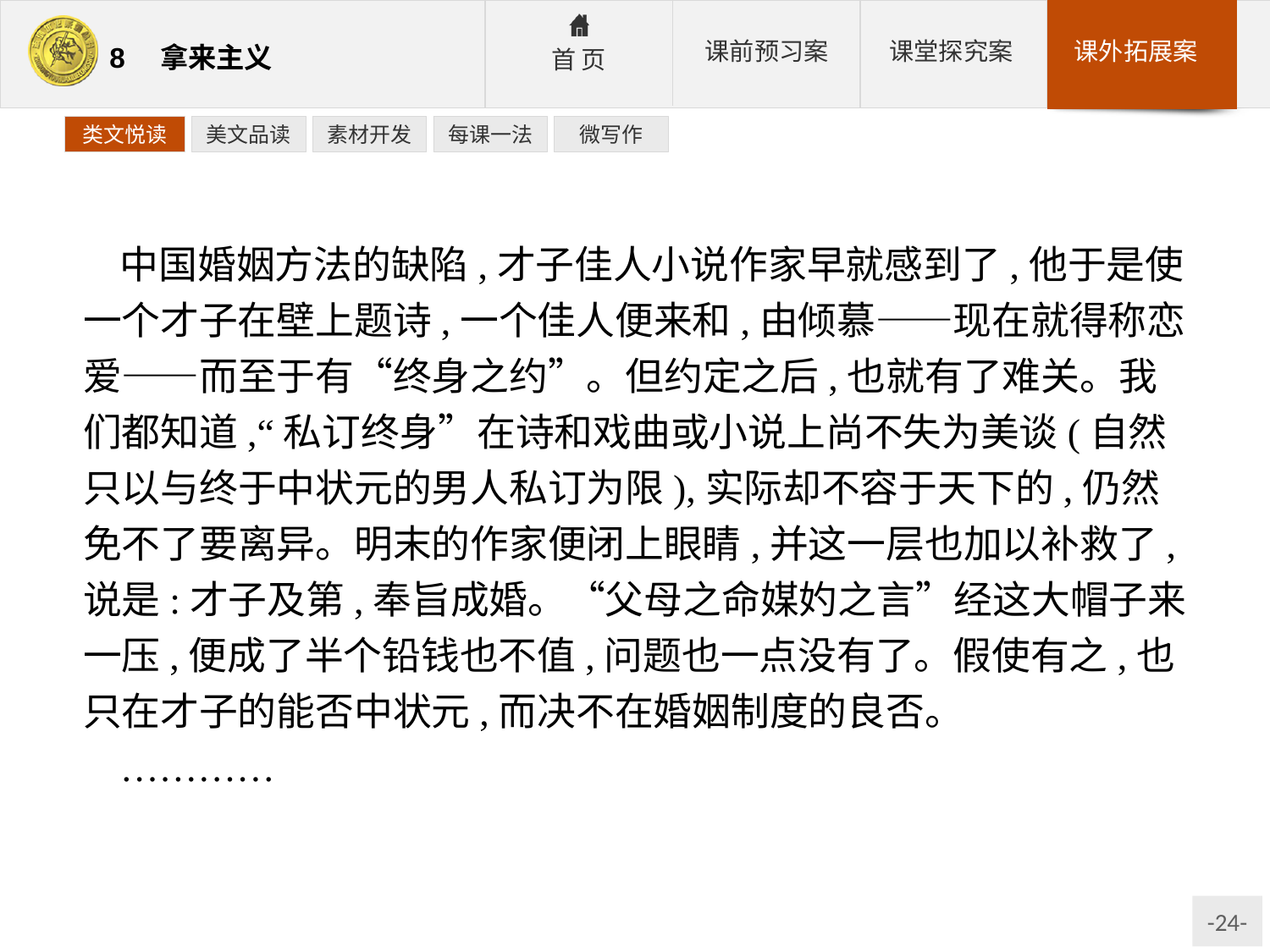

类文悦读
美文品读
素材开发
每课一法
微写作
中国婚姻方法的缺陷,才子佳人小说作家早就感到了,他于是使一个才子在壁上题诗,一个佳人便来和,由倾慕——现在就得称恋爱——而至于有“终身之约”。但约定之后,也就有了难关。我们都知道,“私订终身”在诗和戏曲或小说上尚不失为美谈(自然只以与终于中状元的男人私订为限),实际却不容于天下的,仍然免不了要离异。明末的作家便闭上眼睛,并这一层也加以补救了,说是:才子及第,奉旨成婚。“父母之命媒妁之言”经这大帽子来一压,便成了半个铅钱也不值,问题也一点没有了。假使有之,也只在才子的能否中状元,而决不在婚姻制度的良否。
…………